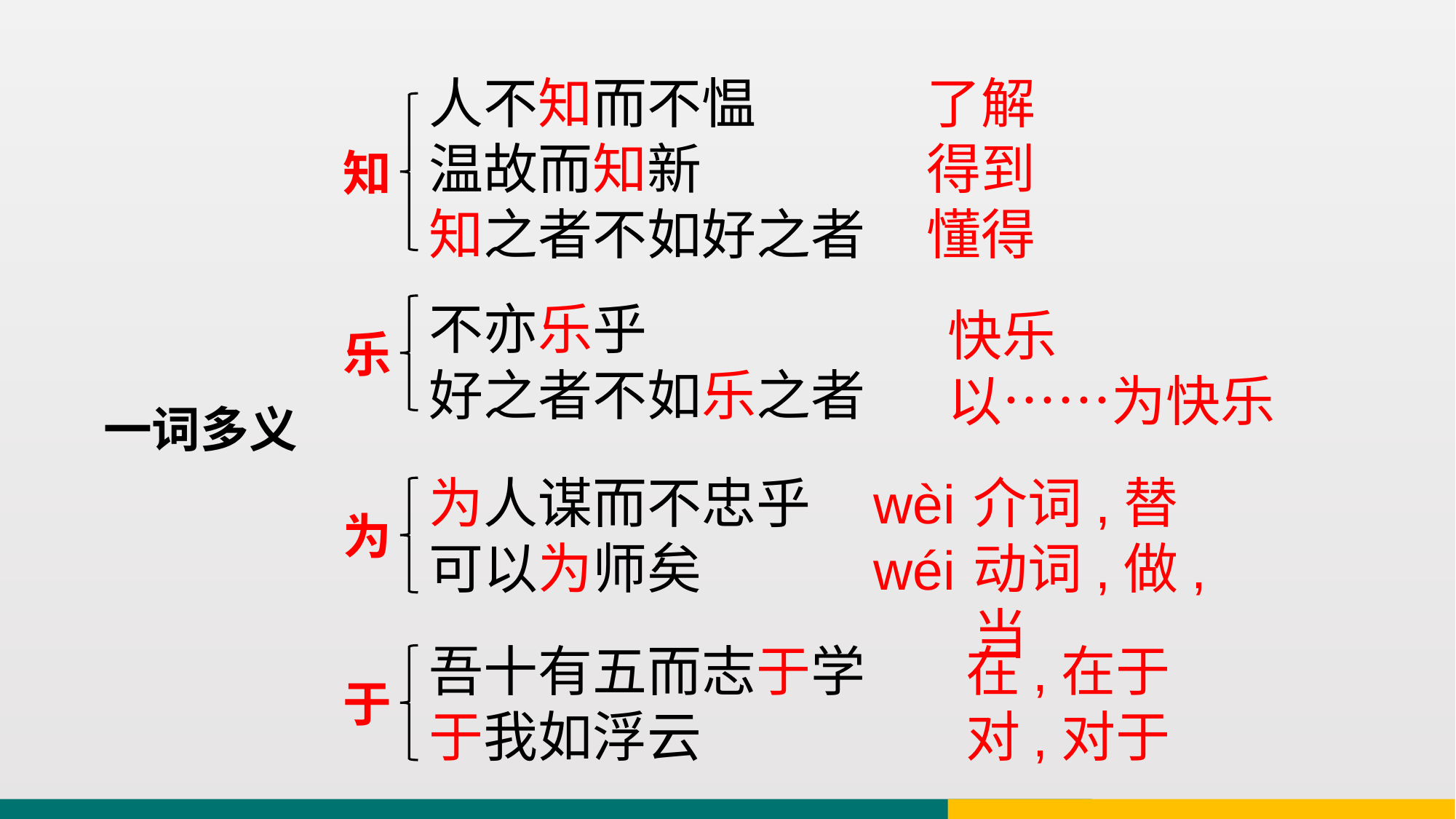

人不知而不愠
温故而知新
知之者不如好之者
了解
得到
懂得

知
不亦乐乎
好之者不如乐之者

快乐
以……为快乐
乐
一词多义
介词,替
动词,做,当
为人谋而不忠乎
可以为师矣
wèi

为
wéi
吾十有五而志于学
于我如浮云
在,在于
对,对于

于